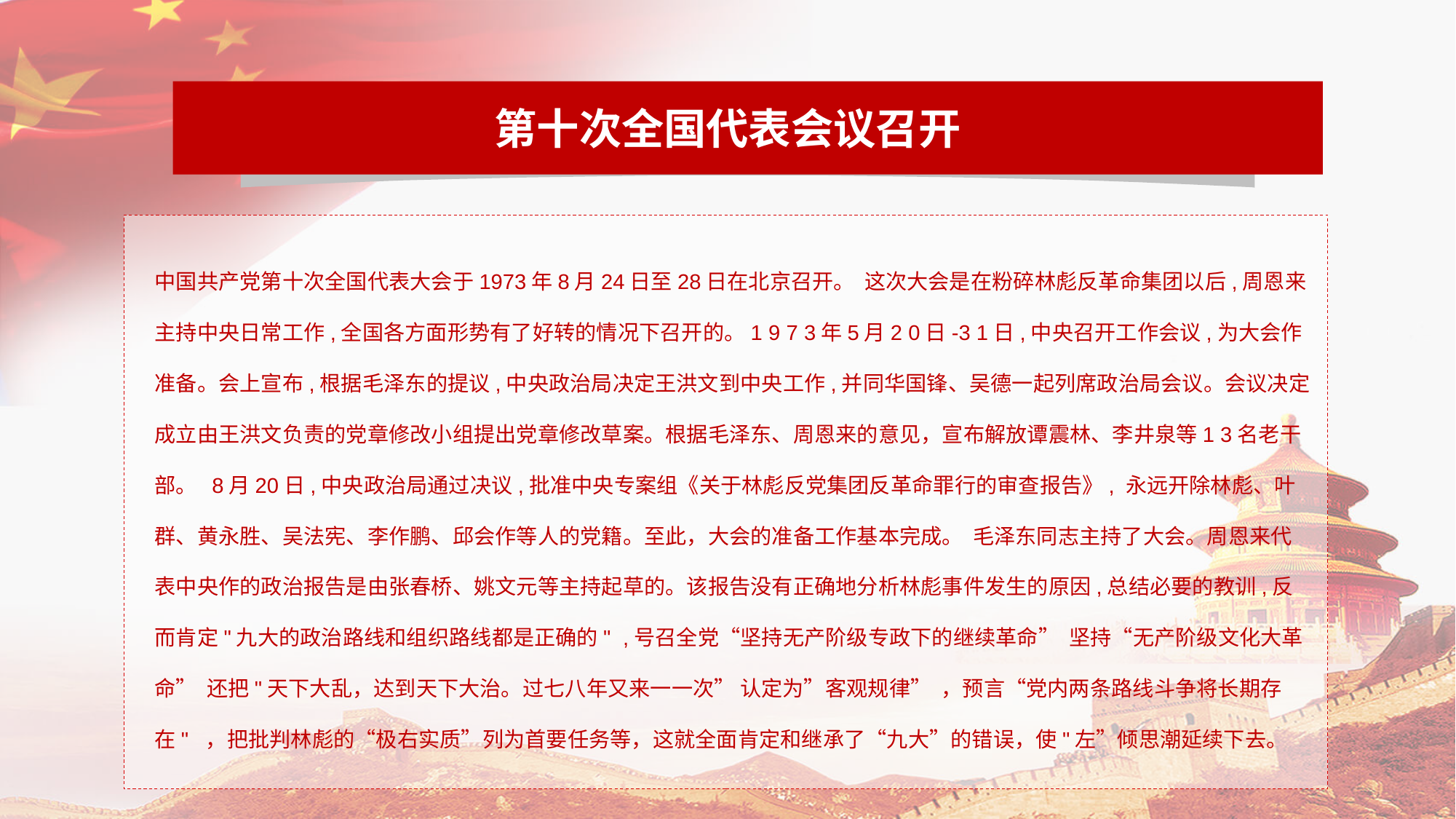

第十次全国代表会议召开

中国共产党第十次全国代表大会于1973年8月24日至28日在北京召开。  这次大会是在粉碎林彪反革命集团以后,周恩来主持中央日常工作,全国各方面形势有了好转的情况下召开的。1 9 7 3年5月2 0日-3 1日,中央召开工作会议,为大会作准备。会上宣布,根据毛泽东的提议,中央政治局决定王洪文到中央工作,并同华国锋、吴德一起列席政治局会议。会议决定成立由王洪文负责的党章修改小组提出党章修改草案。根据毛泽东、周恩来的意见，宣布解放谭震林、李井泉等1 3名老干部。  8月20日,中央政治局通过决议,批准中央专案组《关于林彪反党集团反革命罪行的审查报告》, 永远开除林彪、叶群、黄永胜、吴法宪、李作鹏、邱会作等人的党籍。至此，大会的准备工作基本完成。  毛泽东同志主持了大会。周恩来代表中央作的政治报告是由张春桥、姚文元等主持起草的。该报告没有正确地分析林彪事件发生的原因,总结必要的教训,反而肯定"九大的政治路线和组织路线都是正确的"  ,号召全党“坚持无产阶级专政下的继续革命”  坚持“无产阶级文化大革命”  还把"天下大乱，达到天下大治。过七八年又来一一次” 认定为”客观规律”  ，预言“党内两条路线斗争将长期存在"  ，把批判林彪的“极右实质”列为首要任务等，这就全面肯定和继承了“九大”的错误，使"左”倾思潮延续下去。